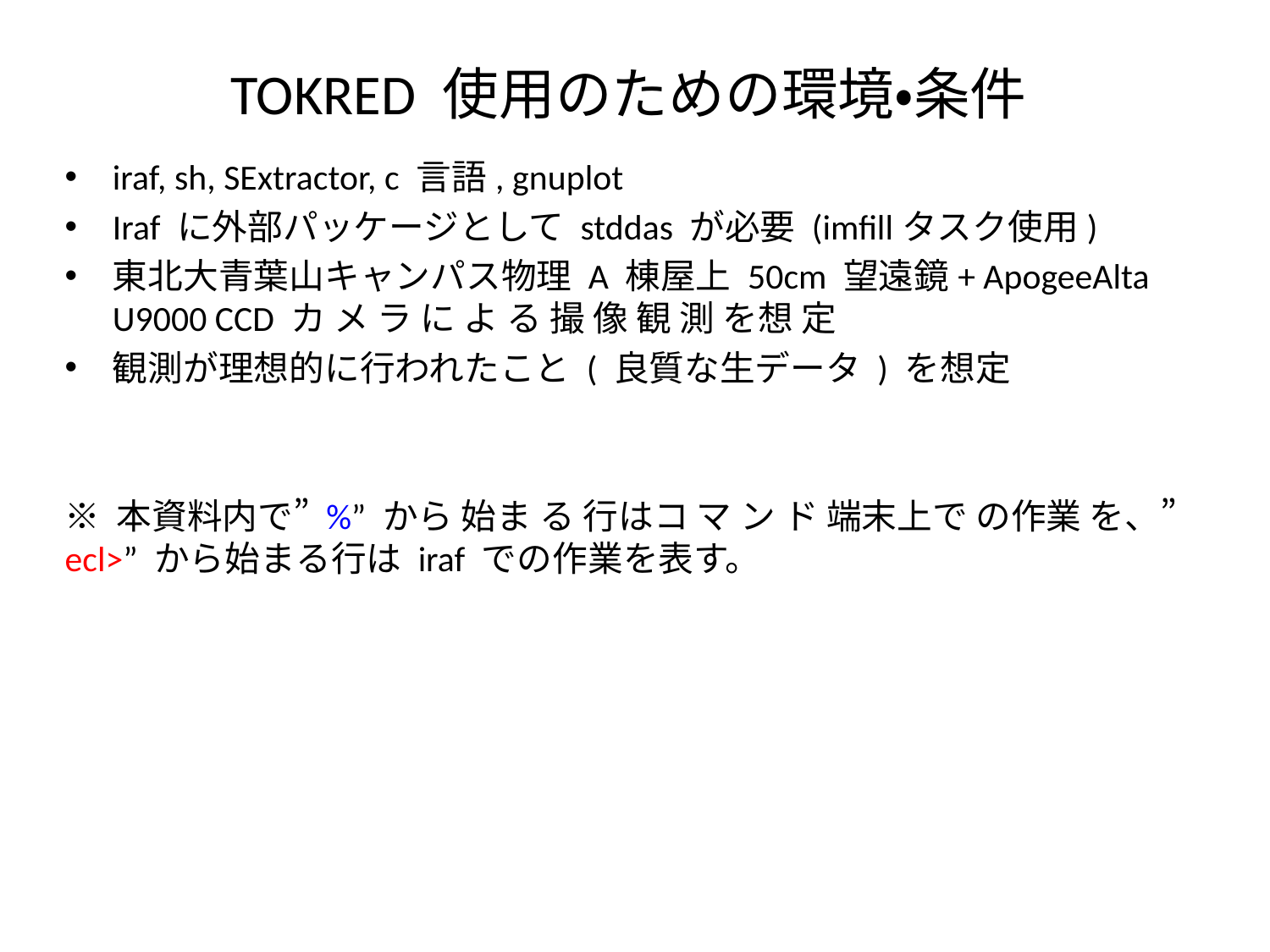

# TOKRED 使用のための環境・条件
iraf, sh, SExtractor, c 言語, gnuplot
Iraf に外部パッケージとして stddas が必要 (imfillタスク使用)
東北大青葉山キャンパス物理 A 棟屋上 50cm 望遠鏡+ ApogeeAlta U9000 CCD カ メ ラ に よ る 撮 像 観 測 を想 定
観測が理想的に行われたこと ( 良質な生データ ) を想定

※ 本資料内で” %” から 始ま る 行はコ マ ン ド 端末上で の作業 を、” ecl>” から始まる行は iraf での作業を表す。